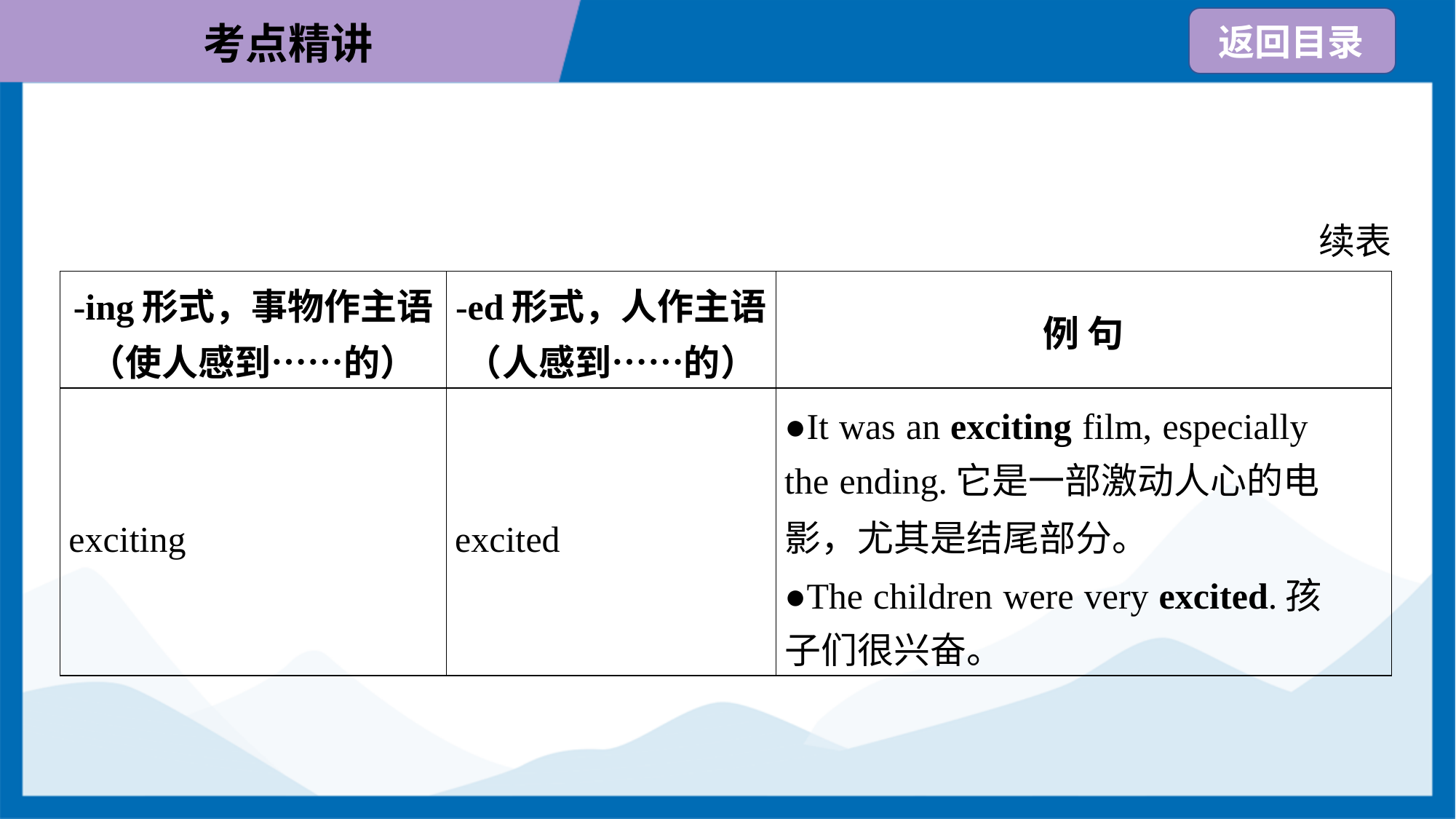

续表
| -ing形式，事物作主语 （使人感到……的） | -ed形式，人作主语 （人感到……的） | 例 句 |
| --- | --- | --- |
| exciting | excited | ●It was an exciting film, especially the ending.它是一部激动人心的电 影，尤其是结尾部分。 ●The children were very excited.孩 子们很兴奋。 |